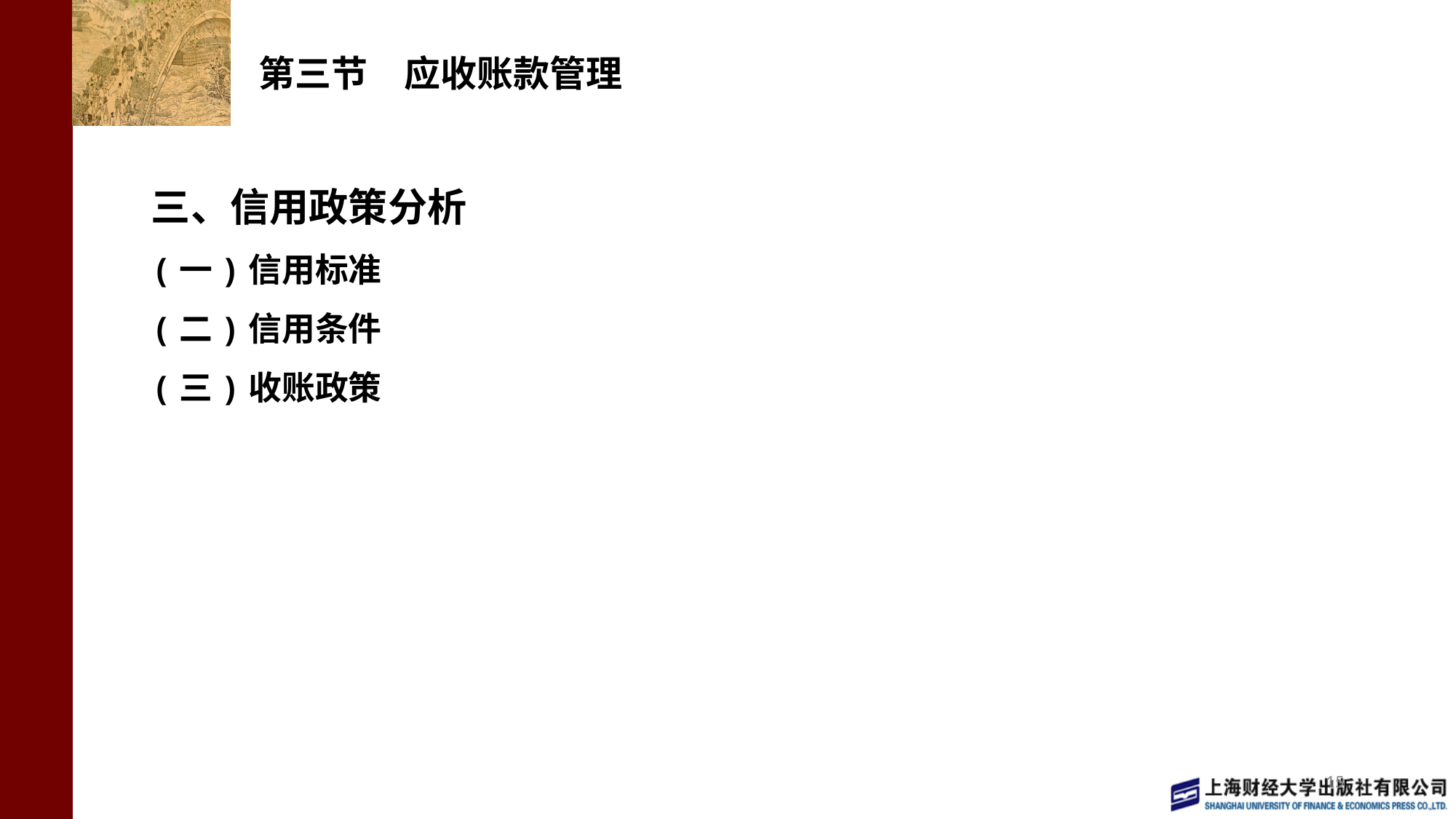

# 第三节　应收账款管理
三、信用政策分析
(一)信用标准
(二)信用条件
(三)收账政策

15